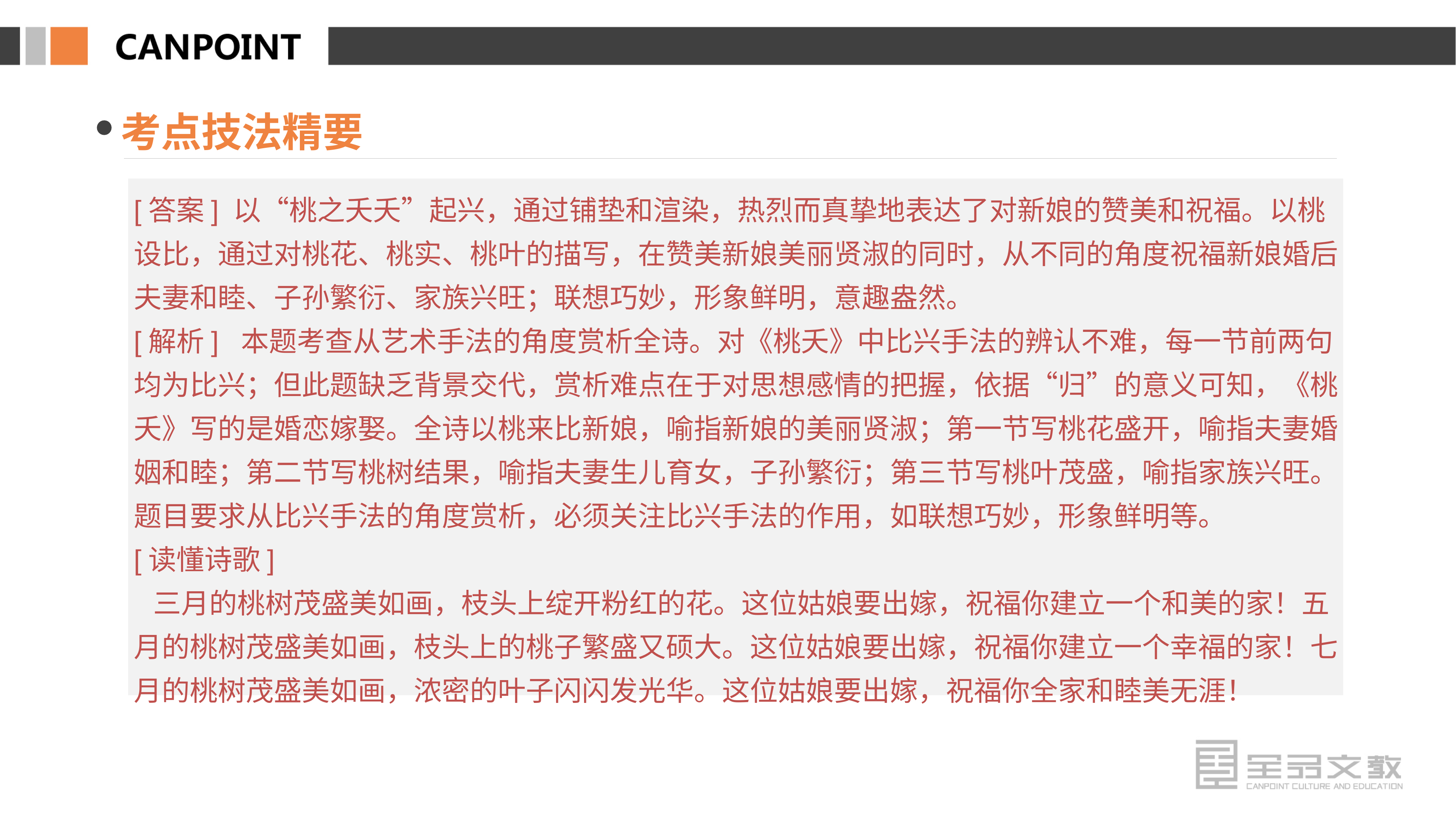

考点技法精要

[答案] 以“桃之夭夭”起兴，通过铺垫和渲染，热烈而真挚地表达了对新娘的赞美和祝福。以桃设比，通过对桃花、桃实、桃叶的描写，在赞美新娘美丽贤淑的同时，从不同的角度祝福新娘婚后夫妻和睦、子孙繁衍、家族兴旺；联想巧妙，形象鲜明，意趣盎然。
[解析]  本题考查从艺术手法的角度赏析全诗。对《桃夭》中比兴手法的辨认不难，每一节前两句均为比兴；但此题缺乏背景交代，赏析难点在于对思想感情的把握，依据“归”的意义可知，《桃夭》写的是婚恋嫁娶。全诗以桃来比新娘，喻指新娘的美丽贤淑；第一节写桃花盛开，喻指夫妻婚姻和睦；第二节写桃树结果，喻指夫妻生儿育女，子孙繁衍；第三节写桃叶茂盛，喻指家族兴旺。题目要求从比兴手法的角度赏析，必须关注比兴手法的作用，如联想巧妙，形象鲜明等。
[读懂诗歌]
  三月的桃树茂盛美如画，枝头上绽开粉红的花。这位姑娘要出嫁，祝福你建立一个和美的家！五月的桃树茂盛美如画，枝头上的桃子繁盛又硕大。这位姑娘要出嫁，祝福你建立一个幸福的家！七月的桃树茂盛美如画，浓密的叶子闪闪发光华。这位姑娘要出嫁，祝福你全家和睦美无涯！